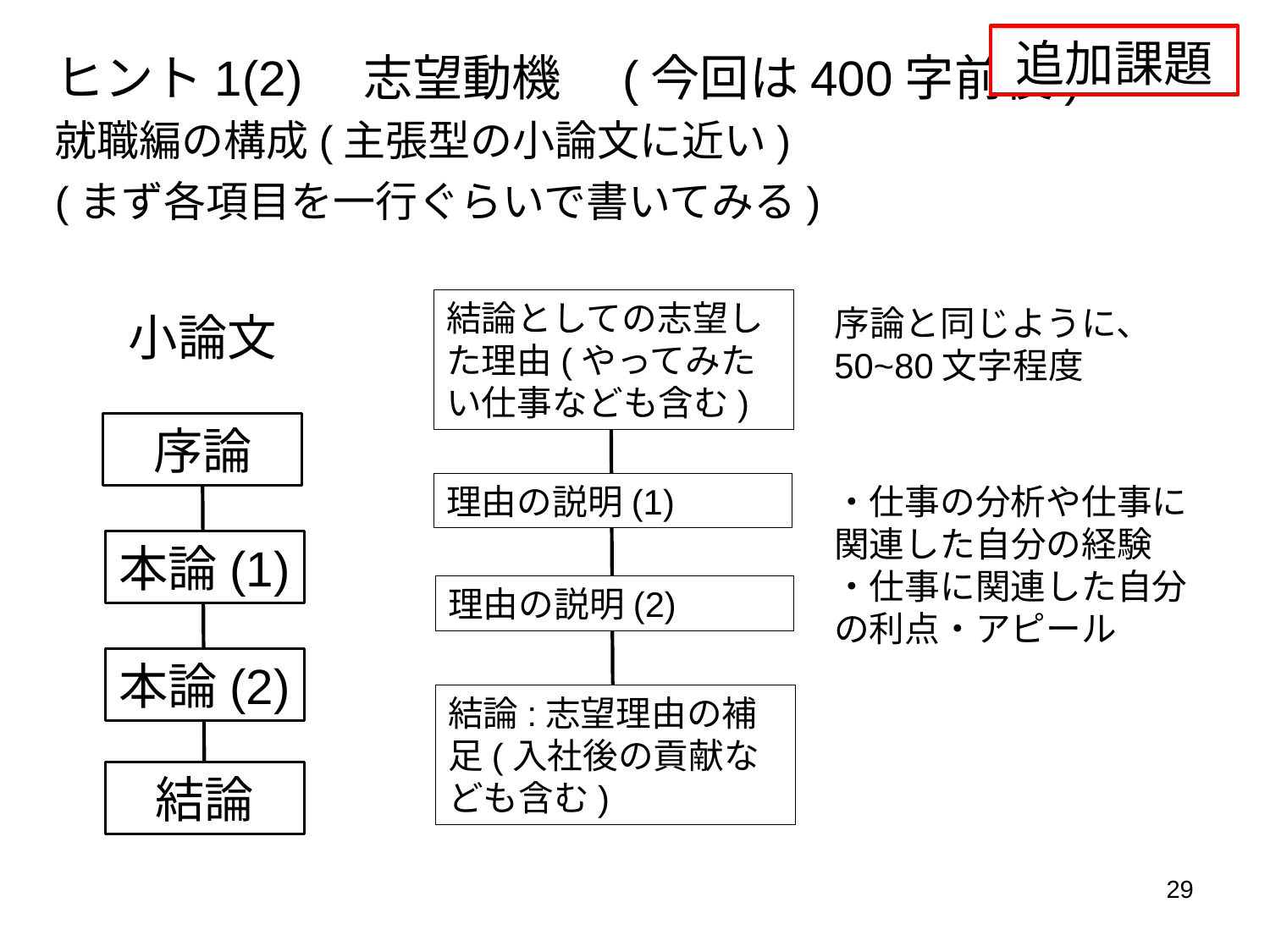

追加課題
# ヒント1(2)　志望動機　(今回は400字前後)
就職編の構成(主張型の小論文に近い)
(まず各項目を一行ぐらいで書いてみる)

結論としての志望した理由(やってみたい仕事なども含む)
序論と同じように、50~80文字程度
小論文
序論
理由の説明(1)
・仕事の分析や仕事に関連した自分の経験
・仕事に関連した自分の利点・アピール
本論(1)
理由の説明(2)
本論(2)
結論:志望理由の補足(入社後の貢献なども含む)
結論
29